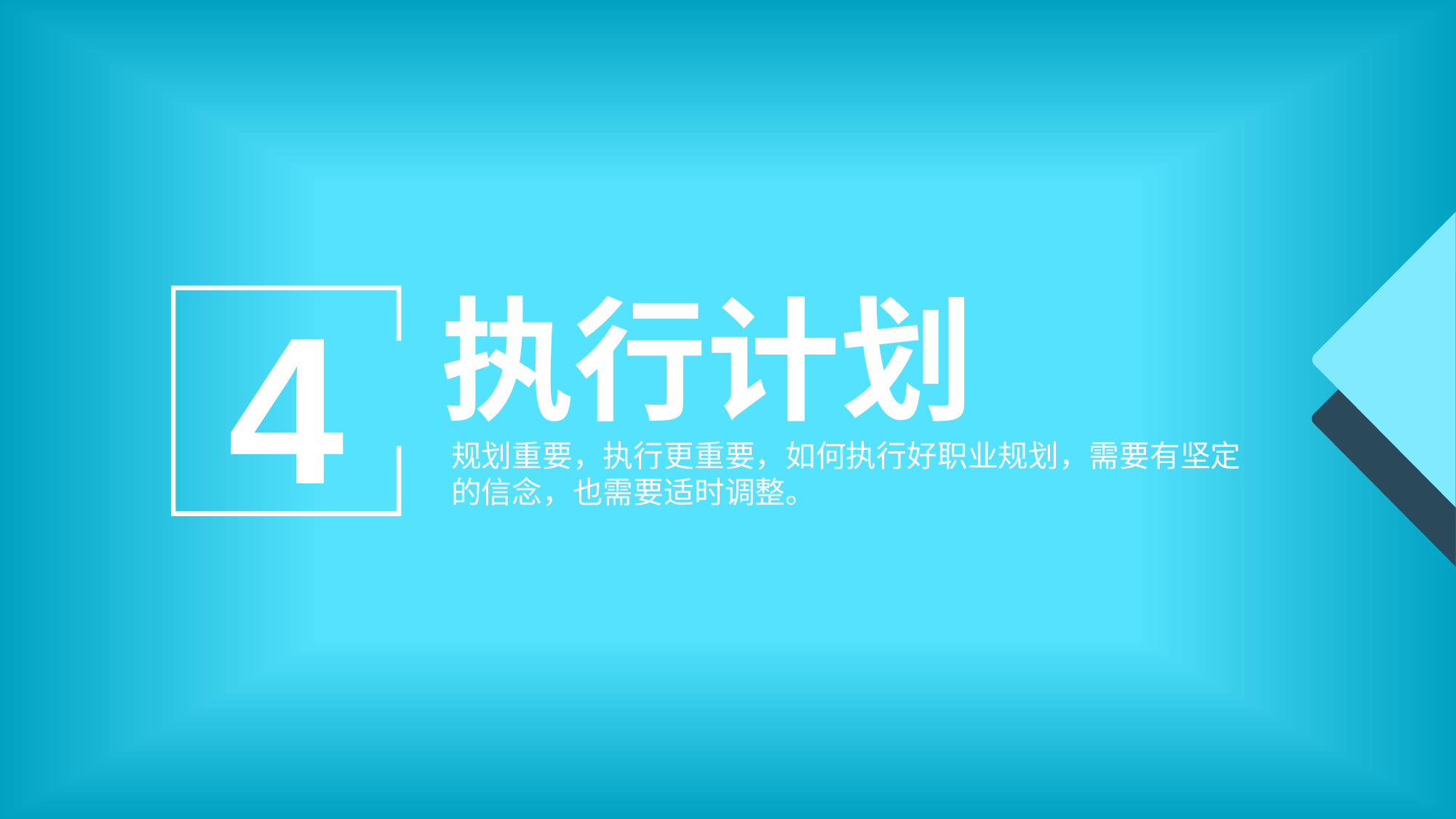

4
执行计划

规划重要，执行更重要，如何执行好职业规划，需要有坚定的信念，也需要适时调整。